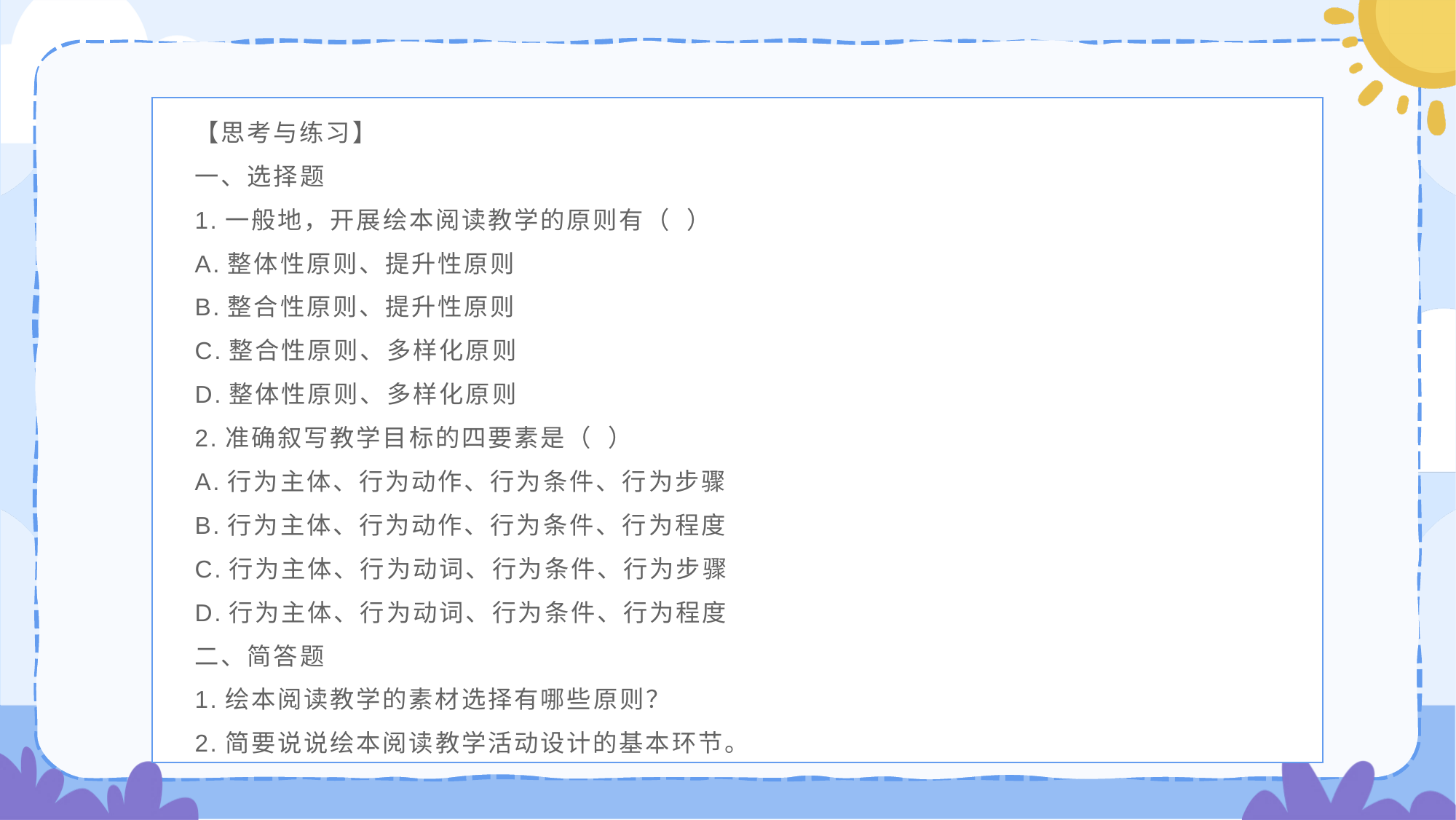

【思考与练习】
一、选择题
1.一般地，开展绘本阅读教学的原则有（  ）
A.整体性原则、提升性原则
B.整合性原则、提升性原则
C.整合性原则、多样化原则
D.整体性原则、多样化原则
2.准确叙写教学目标的四要素是（  ）
A.行为主体、行为动作、行为条件、行为步骤
B.行为主体、行为动作、行为条件、行为程度
C.行为主体、行为动词、行为条件、行为步骤
D.行为主体、行为动词、行为条件、行为程度
二、简答题
1.绘本阅读教学的素材选择有哪些原则？
2.简要说说绘本阅读教学活动设计的基本环节。